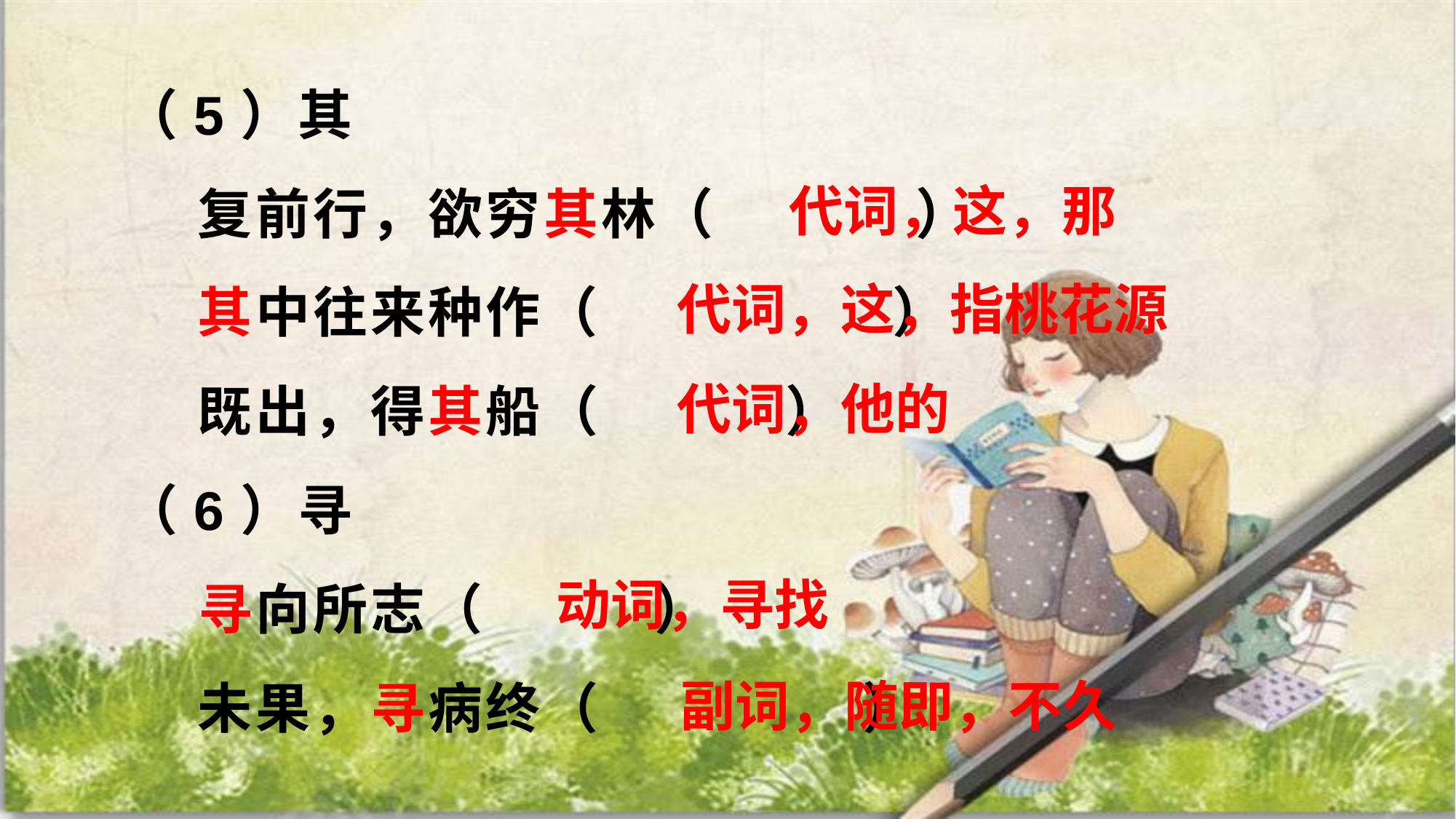

（5）其
    复前行，欲穷其林（             ）
    其中往来种作（                   ）
    既出，得其船（            ）
（6）寻
    寻向所志（           ）
    未果，寻病终（                 ）
代词，这，那
代词，这，指桃花源
代词，他的
动词，寻找
副词，随即，不久